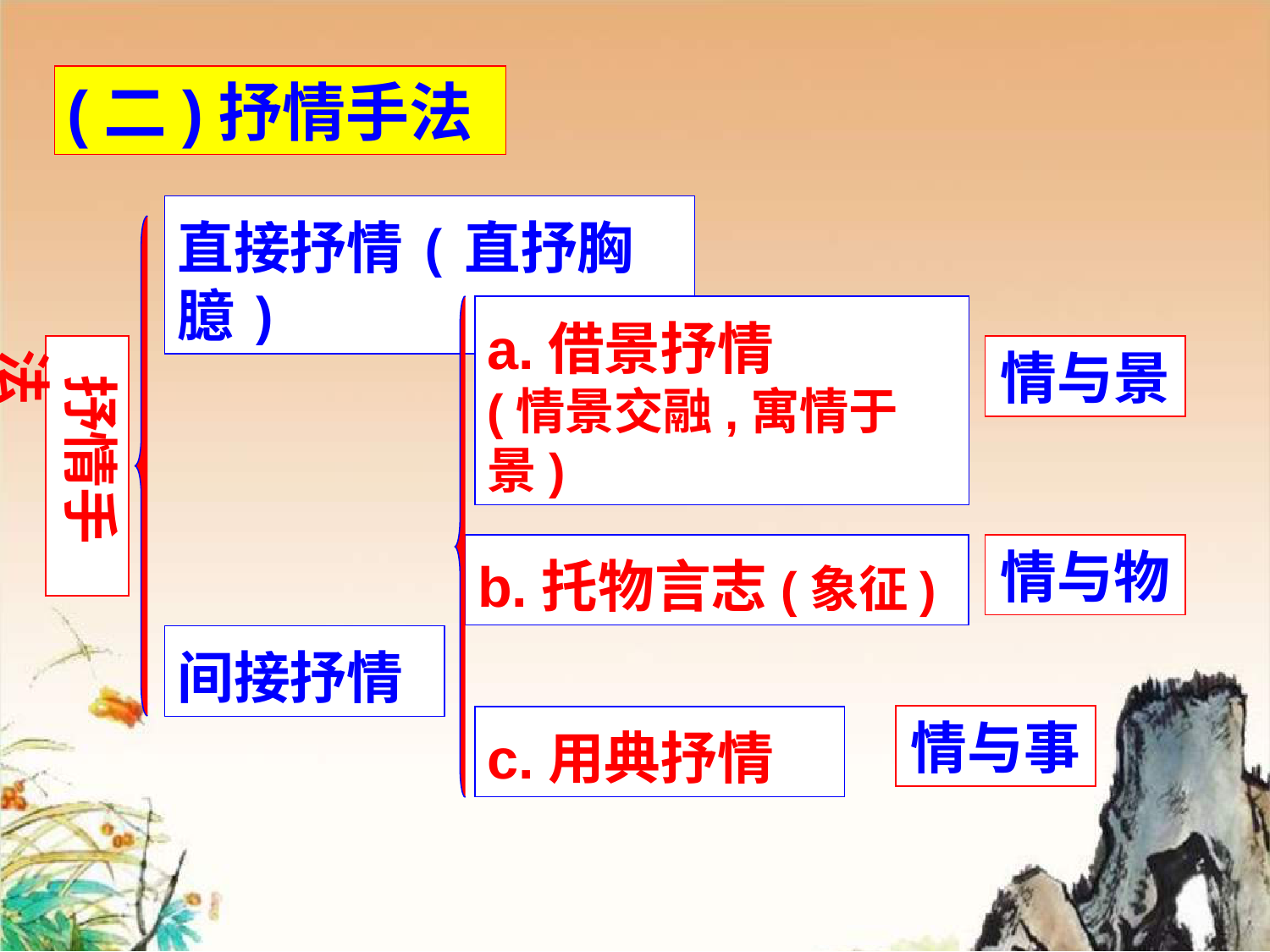

(二)抒情手法
直接抒情(直抒胸臆)
间接抒情

a.借景抒情
(情景交融,寓情于景)
b.托物言志(象征)
c.用典抒情
 抒情手法
情与景
情与物
情与事